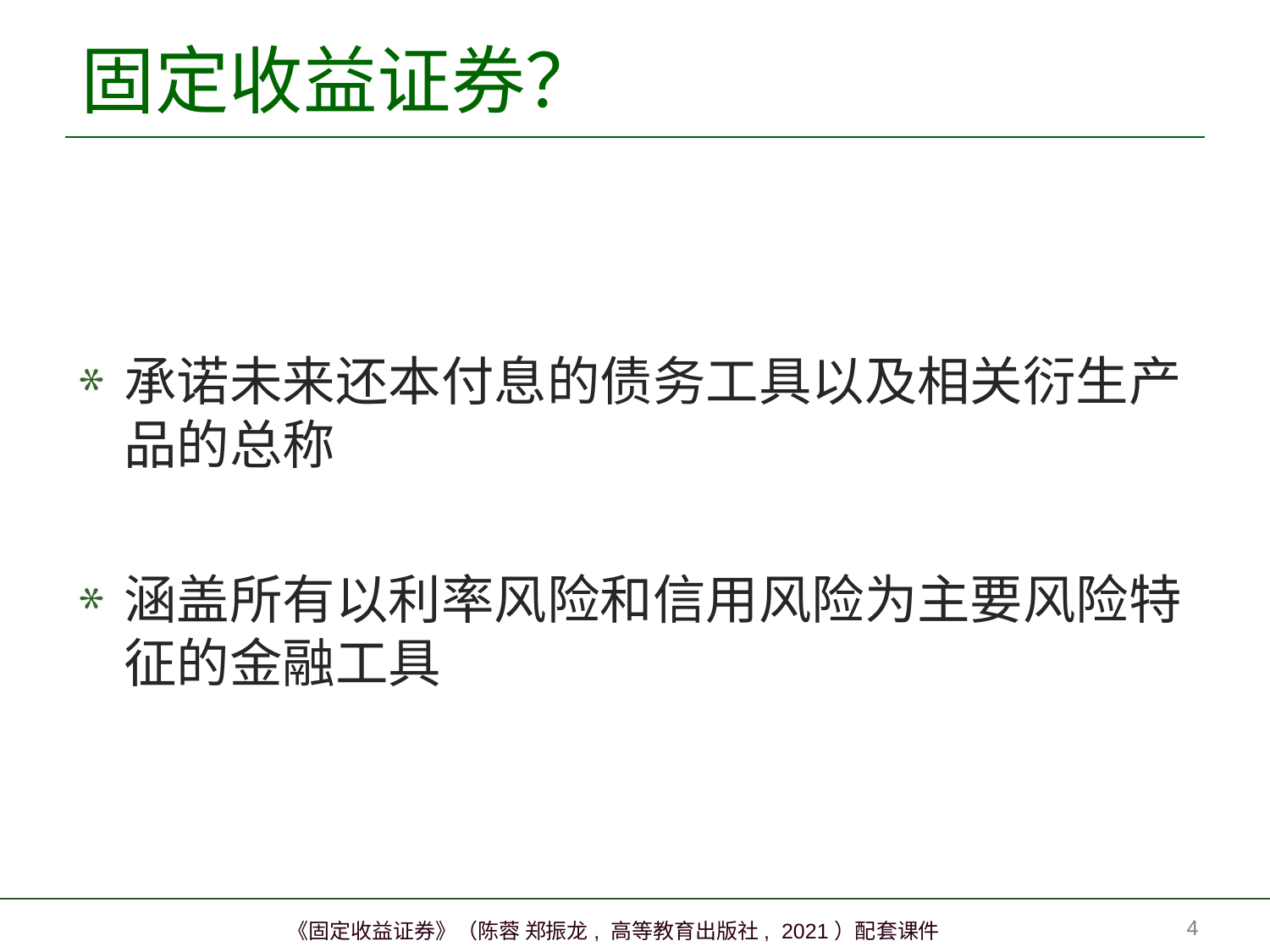

# 固定收益证券？

承诺未来还本付息的债务工具以及相关衍生产品的总称

涵盖所有以利率风险和信用风险为主要风险特征的金融工具
4